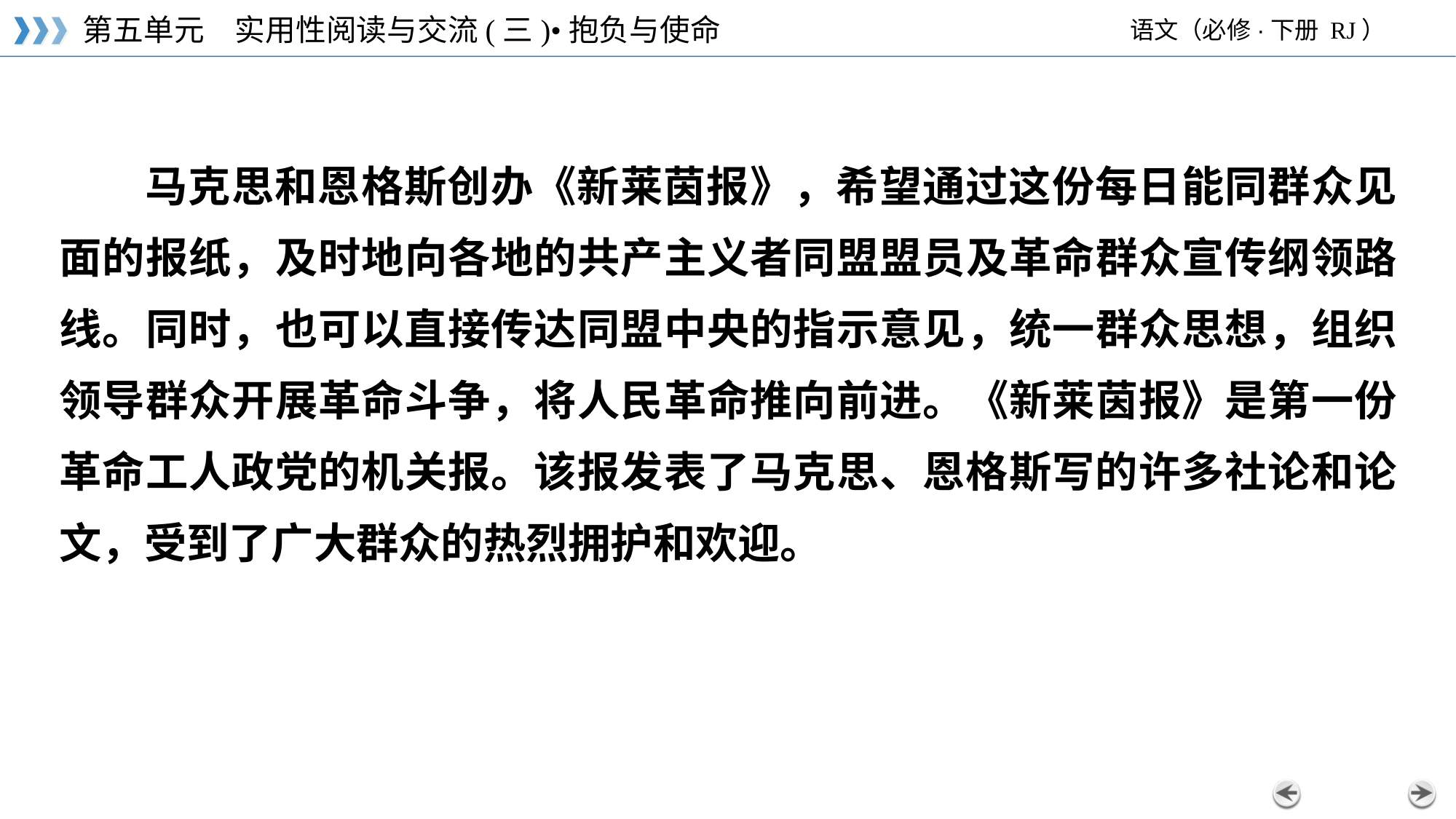

马克思和恩格斯创办《新莱茵报》，希望通过这份每日能同群众见面的报纸，及时地向各地的共产主义者同盟盟员及革命群众宣传纲领路线。同时，也可以直接传达同盟中央的指示意见，统一群众思想，组织领导群众开展革命斗争，将人民革命推向前进。《新莱茵报》是第一份革命工人政党的机关报。该报发表了马克思、恩格斯写的许多社论和论文，受到了广大群众的热烈拥护和欢迎。